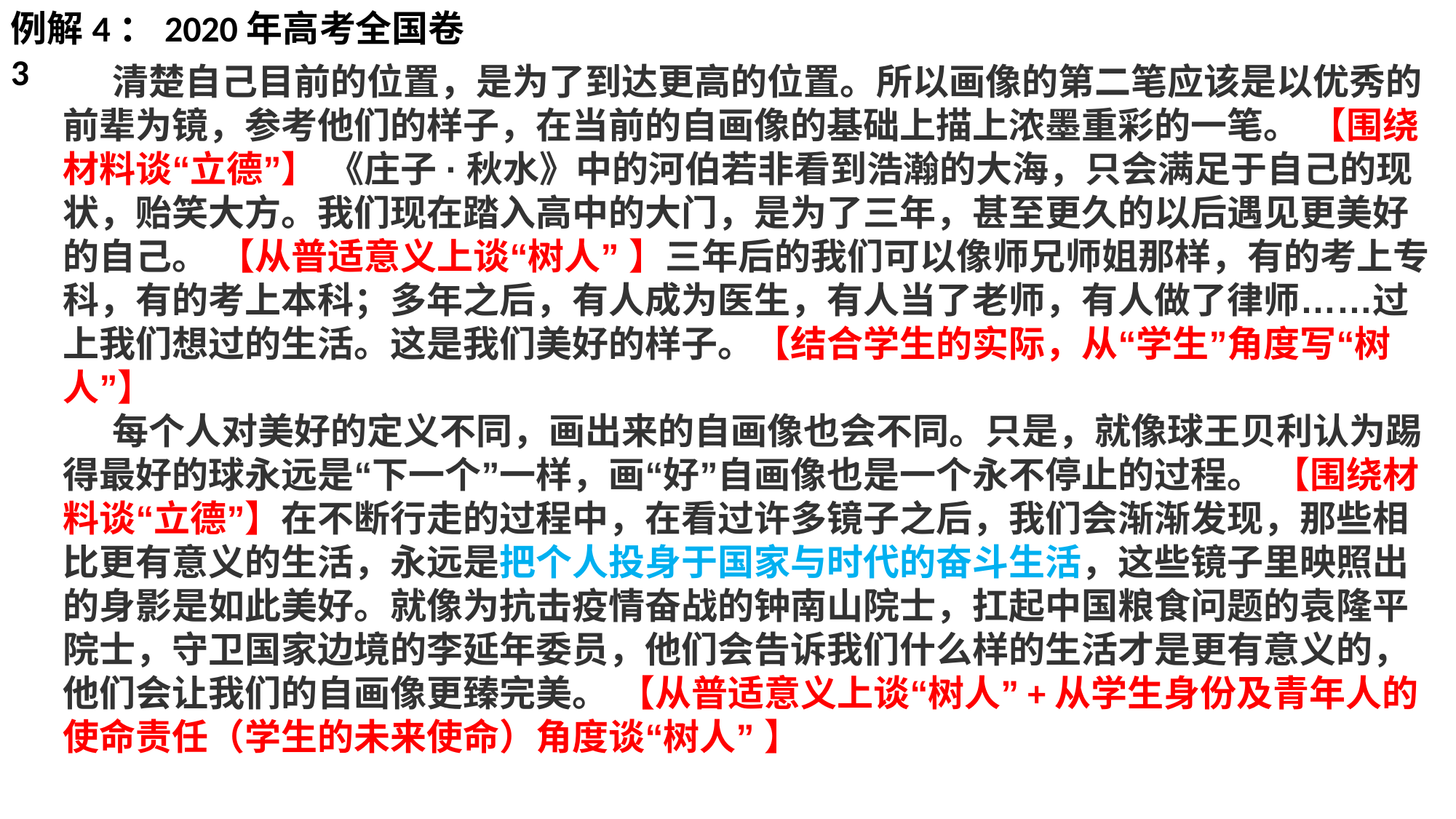

例解4：2020年高考全国卷3
    清楚自己目前的位置，是为了到达更高的位置。所以画像的第二笔应该是以优秀的前辈为镜，参考他们的样子，在当前的自画像的基础上描上浓墨重彩的一笔。 【围绕材料谈“立德”】 《庄子·秋水》中的河伯若非看到浩瀚的大海，只会满足于自己的现状，贻笑大方。我们现在踏入高中的大门，是为了三年，甚至更久的以后遇见更美好的自己。 【从普适意义上谈“树人” 】三年后的我们可以像师兄师姐那样，有的考上专科，有的考上本科；多年之后，有人成为医生，有人当了老师，有人做了律师……过上我们想过的生活。这是我们美好的样子。【结合学生的实际，从“学生”角度写“树人”】
    每个人对美好的定义不同，画出来的自画像也会不同。只是，就像球王贝利认为踢得最好的球永远是“下一个”一样，画“好”自画像也是一个永不停止的过程。 【围绕材料谈“立德”】在不断行走的过程中，在看过许多镜子之后，我们会渐渐发现，那些相比更有意义的生活，永远是把个人投身于国家与时代的奋斗生活，这些镜子里映照出的身影是如此美好。就像为抗击疫情奋战的钟南山院士，扛起中国粮食问题的袁隆平院士，守卫国家边境的李延年委员，他们会告诉我们什么样的生活才是更有意义的，他们会让我们的自画像更臻完美。 【从普适意义上谈“树人”+从学生身份及青年人的使命责任（学生的未来使命）角度谈“树人” 】